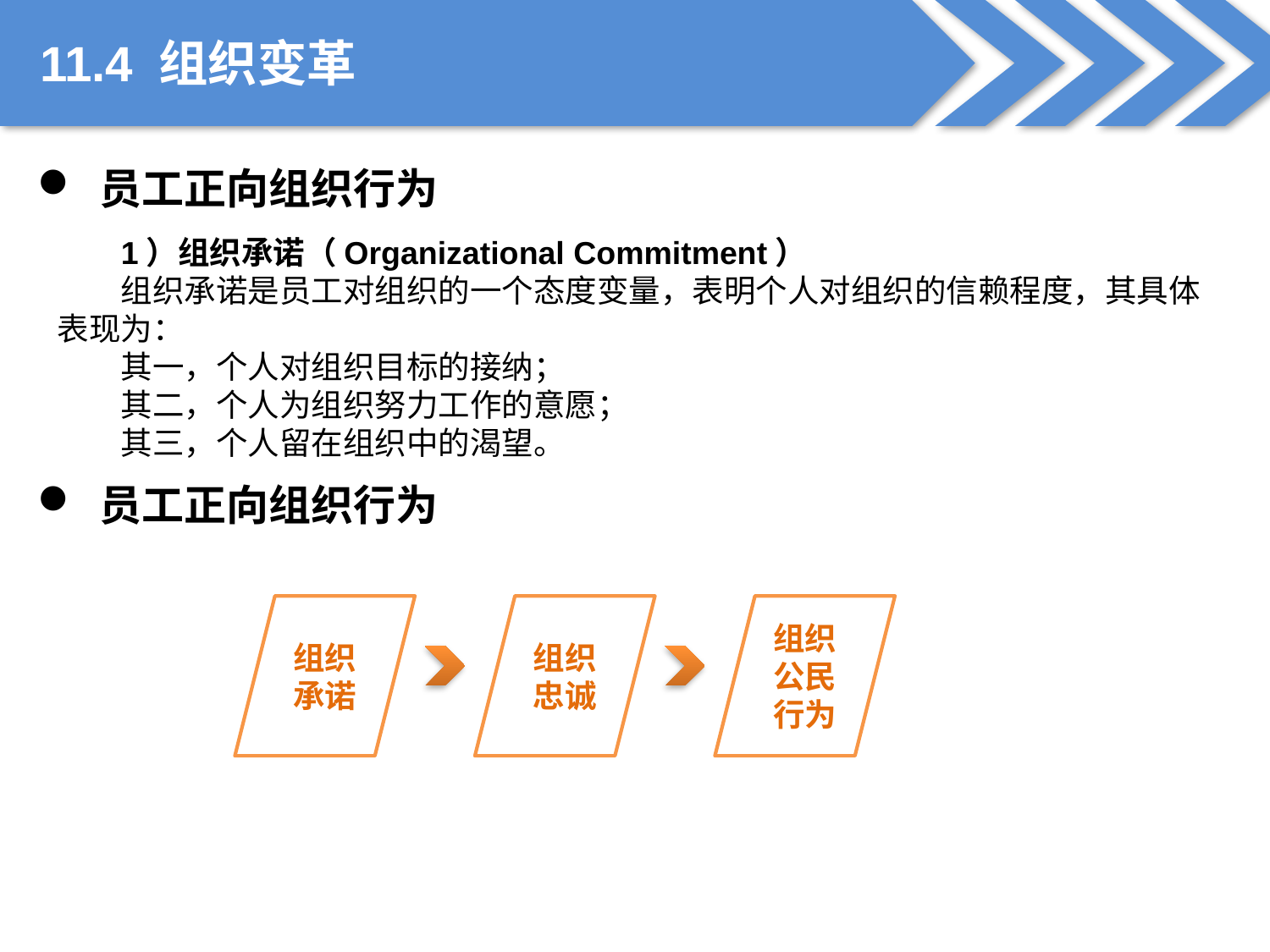

11.4 组织变革
 员工正向组织行为
1）组织承诺（Organizational Commitment）
组织承诺是员工对组织的一个态度变量，表明个人对组织的信赖程度，其具体表现为：
其一，个人对组织目标的接纳；
其二，个人为组织努力工作的意愿；
其三，个人留在组织中的渴望。
 员工正向组织行为
组织承诺
组织忠诚
组织公民行为